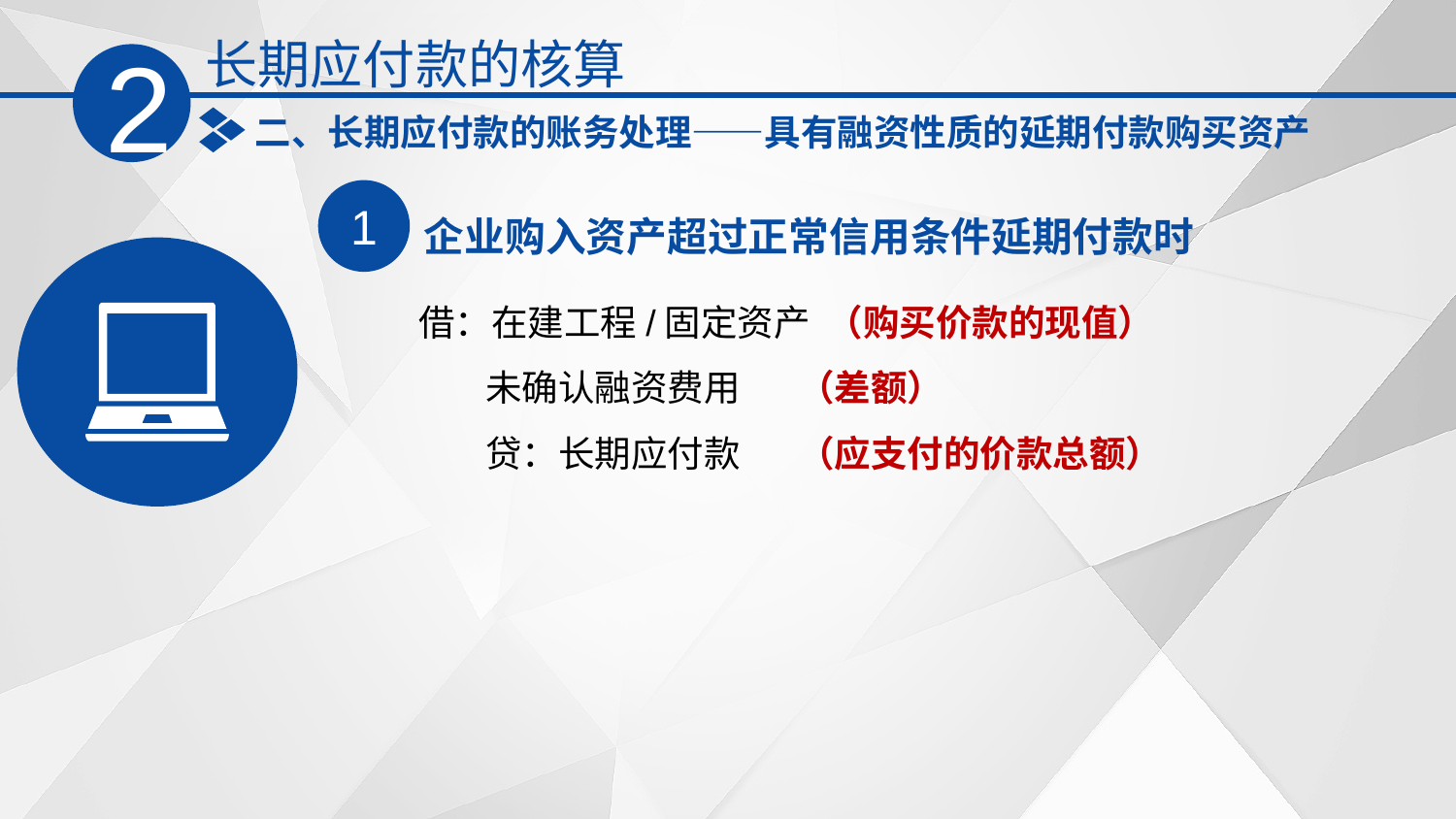

长期应付款的核算
2

二、长期应付款的账务处理——具有融资性质的延期付款购买资产

1
企业购入资产超过正常信用条件延期付款时

借：在建工程/固定资产  （购买价款的现值）
       未确认融资费用       （差额）
       贷：长期应付款       （应支付的价款总额）